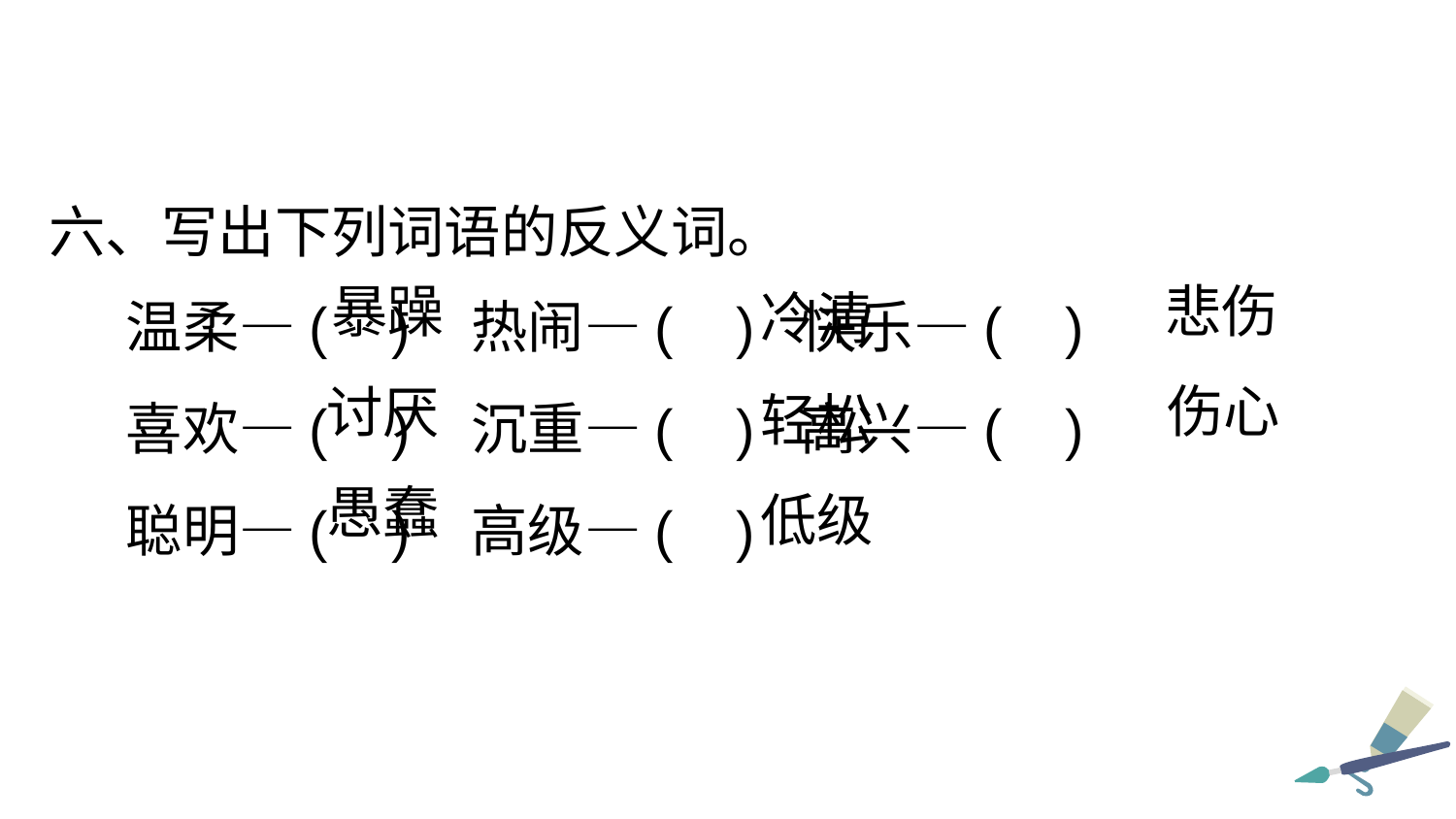

六、写出下列词语的反义词。
温柔—(    )   热闹—(    )  快乐—(    )
喜欢—(    )   沉重—(    )  高兴—(    )
聪明—(    )   高级—(    )
暴躁
悲伤
冷清
伤心
讨厌
轻松
愚蠢
低级